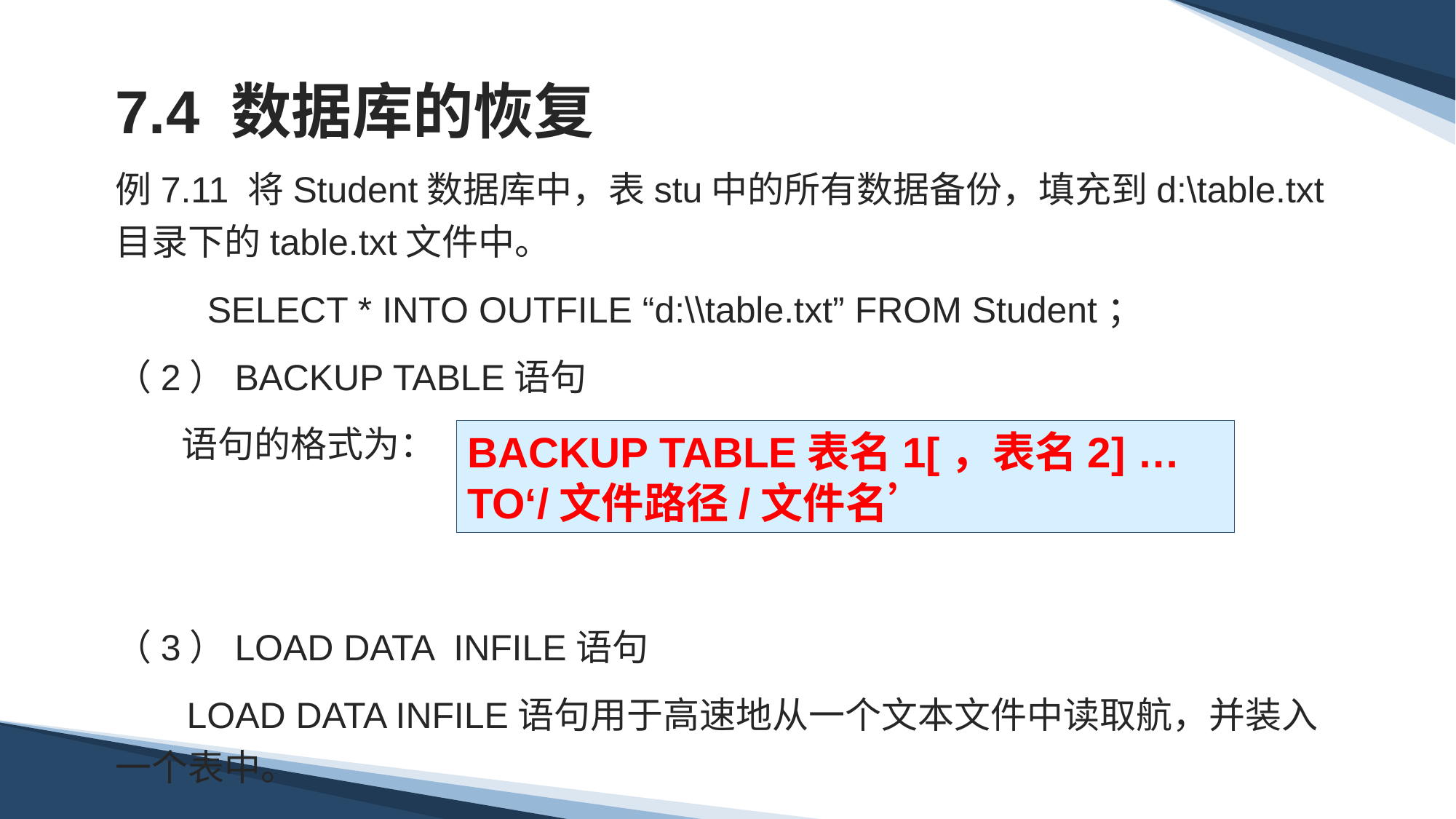

# 7.4 数据库的恢复
例7.11 将Student数据库中，表stu中的所有数据备份，填充到d:\table.txt目录下的table.txt文件中。
         SELECT * INTO OUTFILE “d:\\table.txt” FROM Student；
（2）BACKUP TABLE语句
       语句的格式为：

（3）LOAD DATA  INFILE语句
       LOAD DATA INFILE语句用于高速地从一个文本文件中读取航，并装入一个表中。

BACKUP TABLE表名1[，表名2] …
TO‘/文件路径/文件名’